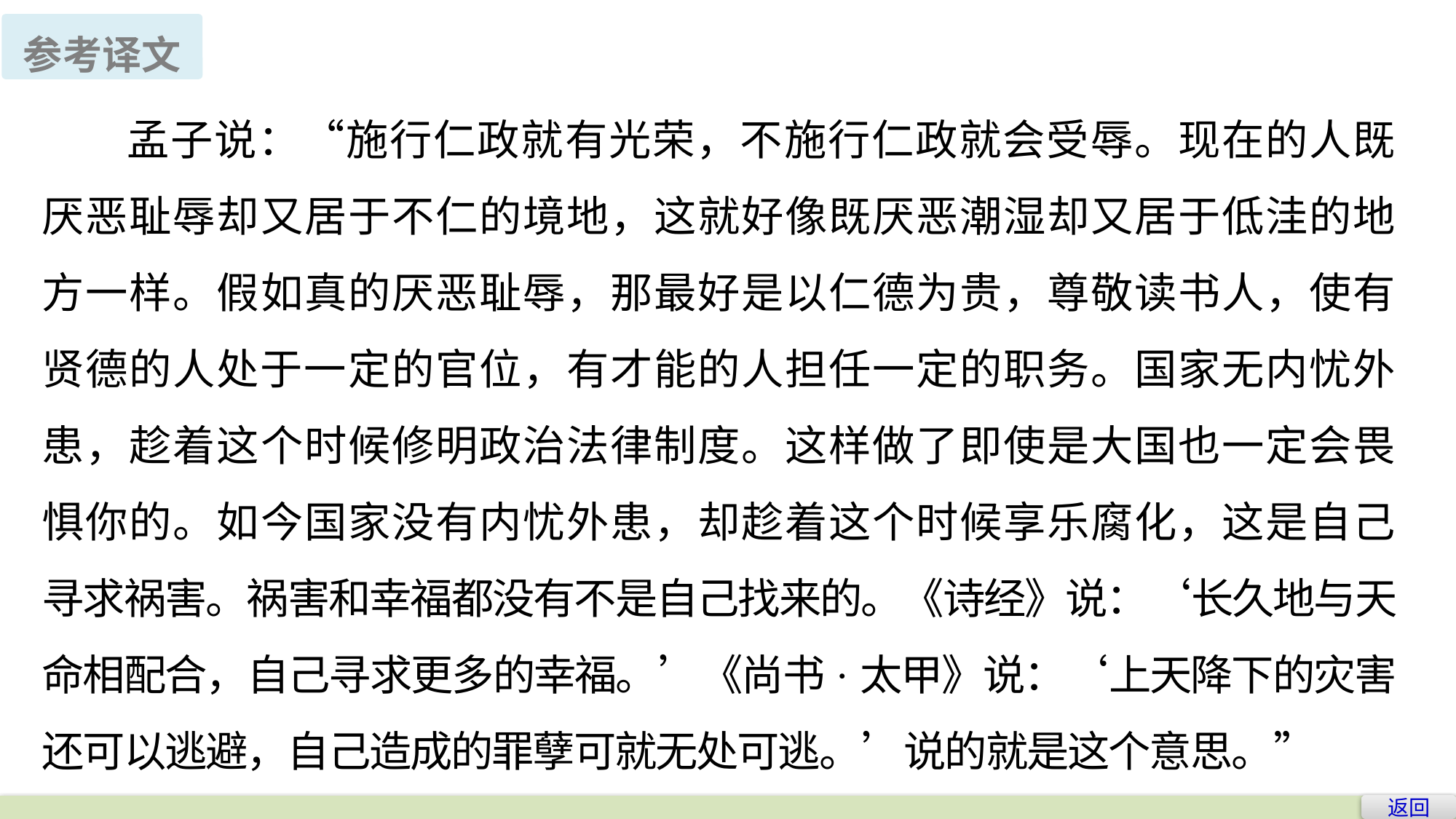

参考译文
孟子说：“施行仁政就有光荣，不施行仁政就会受辱。现在的人既厌恶耻辱却又居于不仁的境地，这就好像既厌恶潮湿却又居于低洼的地方一样。假如真的厌恶耻辱，那最好是以仁德为贵，尊敬读书人，使有贤德的人处于一定的官位，有才能的人担任一定的职务。国家无内忧外患，趁着这个时候修明政治法律制度。这样做了即使是大国也一定会畏惧你的。如今国家没有内忧外患，却趁着这个时候享乐腐化，这是自己寻求祸害。祸害和幸福都没有不是自己找来的。《诗经》说：‘长久地与天命相配合，自己寻求更多的幸福。’《尚书·太甲》说：‘上天降下的灾害还可以逃避，自己造成的罪孽可就无处可逃。’说的就是这个意思。”
返回